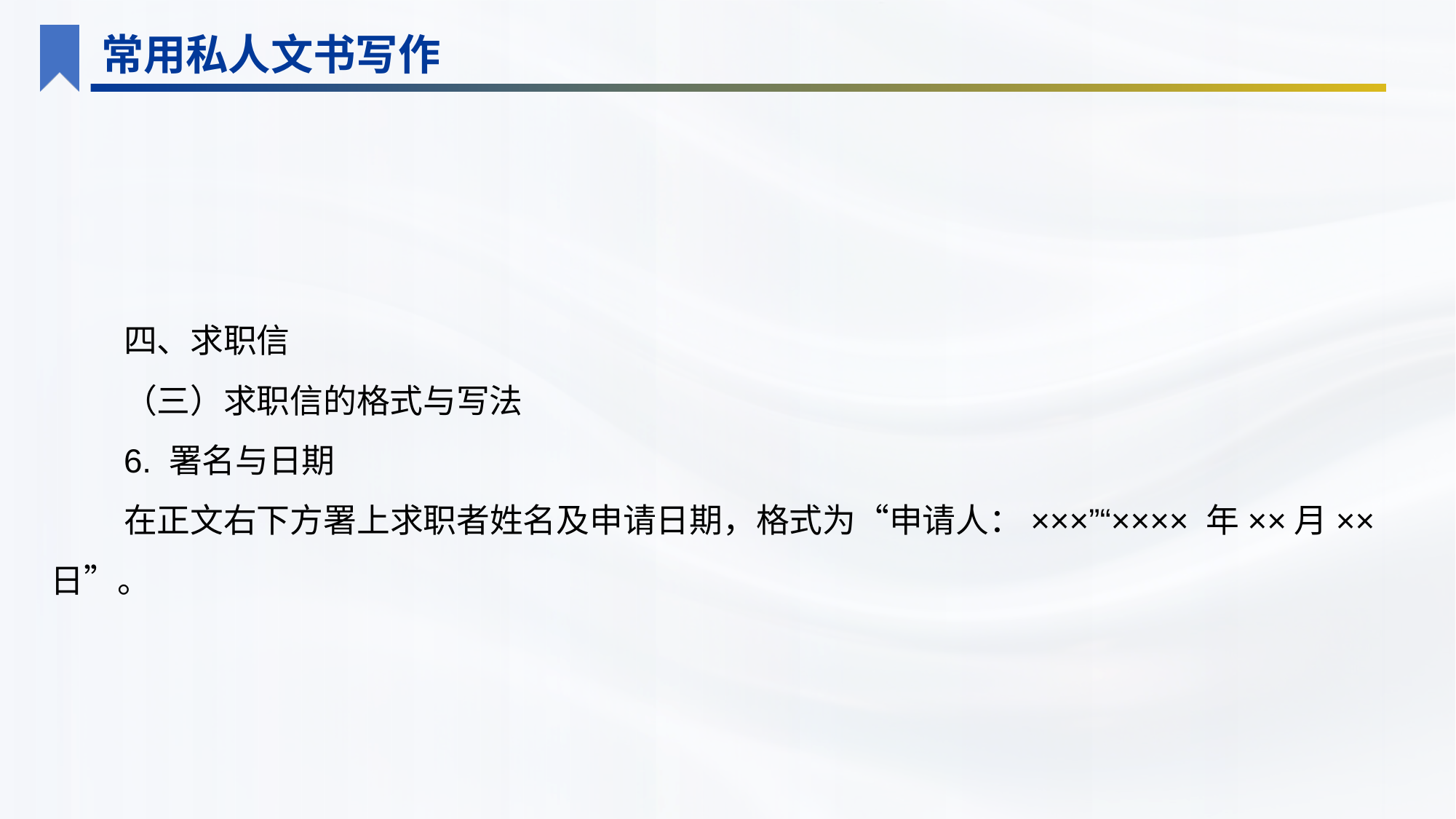

常用私人文书写作
四、求职信
（三）求职信的格式与写法
6. 署名与日期
在正文右下方署上求职者姓名及申请日期，格式为“申请人：×××”“×××× 年××月××日”。